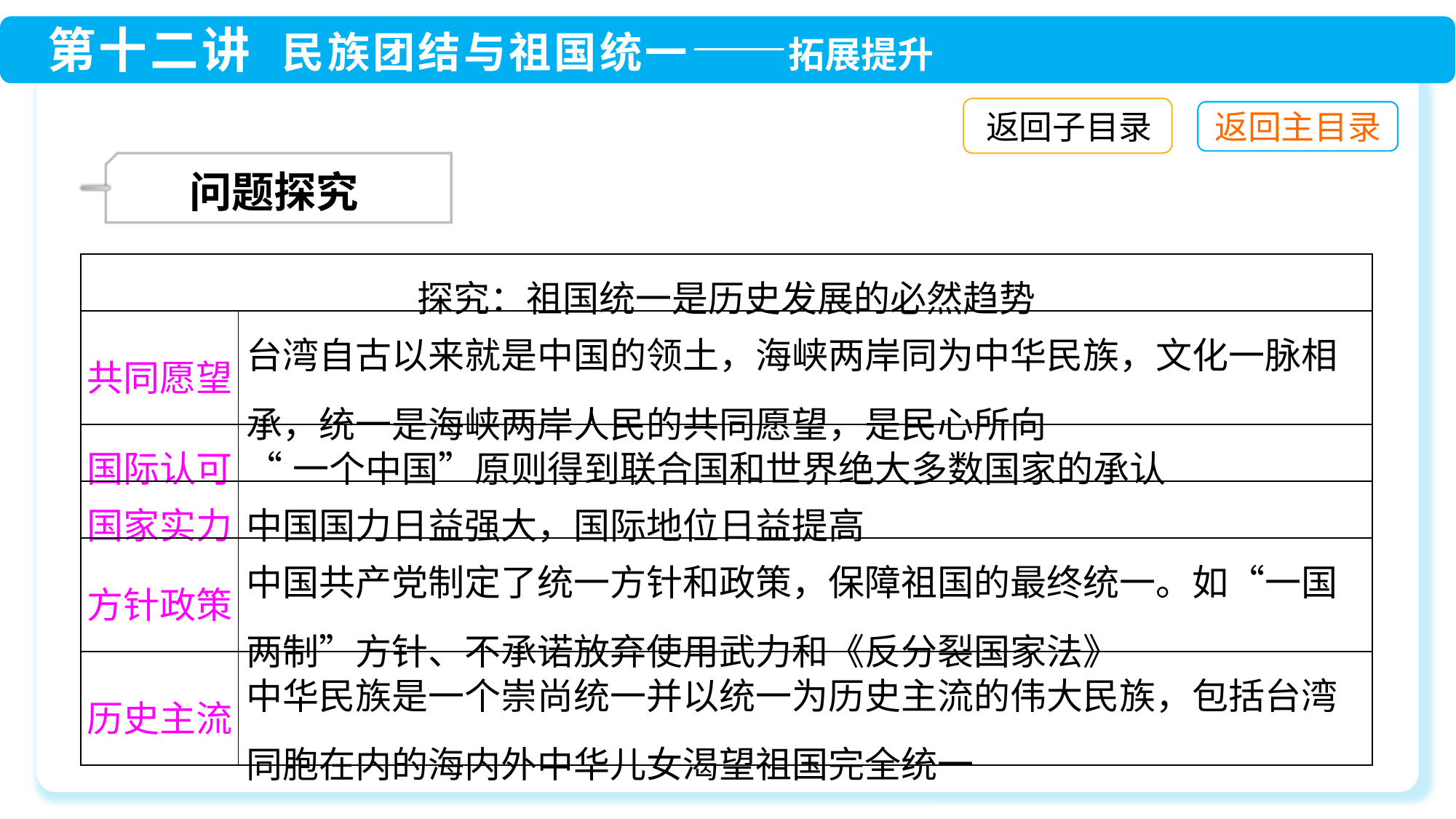

返回子目录
 问题探究

| 探究：祖国统一是历史发展的必然趋势 |  |
| --- | --- |
| 共同愿望 | 台湾自古以来就是中国的领土，海峡两岸同为中华民族，文化一脉相承，统一是海峡两岸人民的共同愿望，是民心所向 |
| 国际认可 | “一个中国”原则得到联合国和世界绝大多数国家的承认 |
| 国家实力 | 中国国力日益强大，国际地位日益提高 |
| 方针政策 | 中国共产党制定了统一方针和政策，保障祖国的最终统一。如“一国两制”方针、不承诺放弃使用武力和《反分裂国家法》 |
| 历史主流 | 中华民族是一个崇尚统一并以统一为历史主流的伟大民族，包括台湾同胞在内的海内外中华儿女渴望祖国完全统一 |